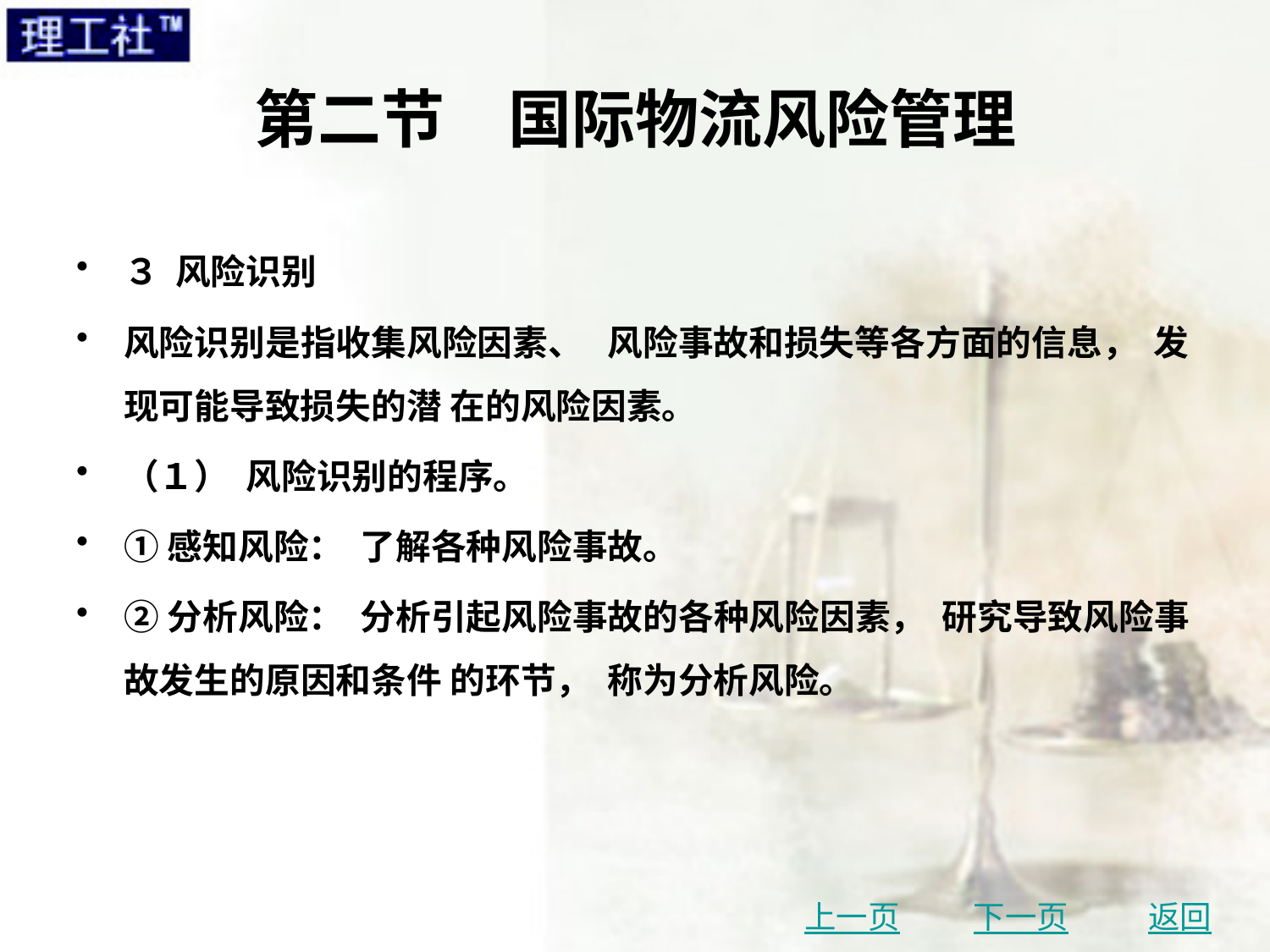

# 第二节　国际物流风险管理
３  风险识别
风险识别是指收集风险因素、   风险事故和损失等各方面的信息，  发现可能导致损失的潜 在的风险因素。
（１）  风险识别的程序。
①感知风险：  了解各种风险事故。
②分析风险：  分析引起风险事故的各种风险因素，  研究导致风险事故发生的原因和条件 的环节，  称为分析风险。
上一页
下一页
返回